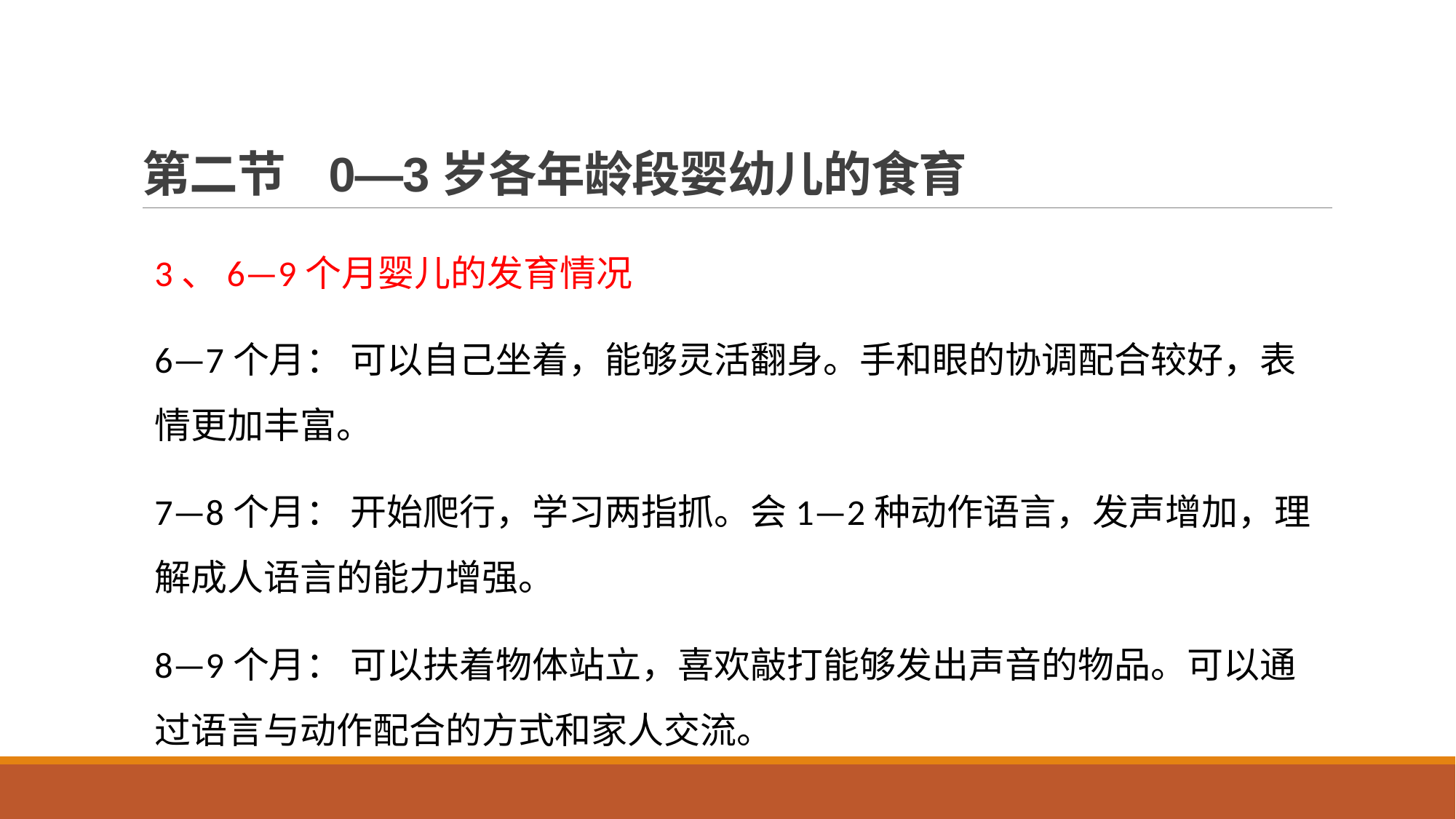

# 第二节   0—3岁各年龄段婴幼儿的食育
3、6—9个月婴儿的发育情况
6—7个月： 可以自己坐着，能够灵活翻身。手和眼的协调配合较好，表情更加丰富。
7—8个月： 开始爬行，学习两指抓。会1—2种动作语言，发声增加，理解成人语言的能力增强。
8—9个月： 可以扶着物体站立，喜欢敲打能够发出声音的物品。可以通过语言与动作配合的方式和家人交流。